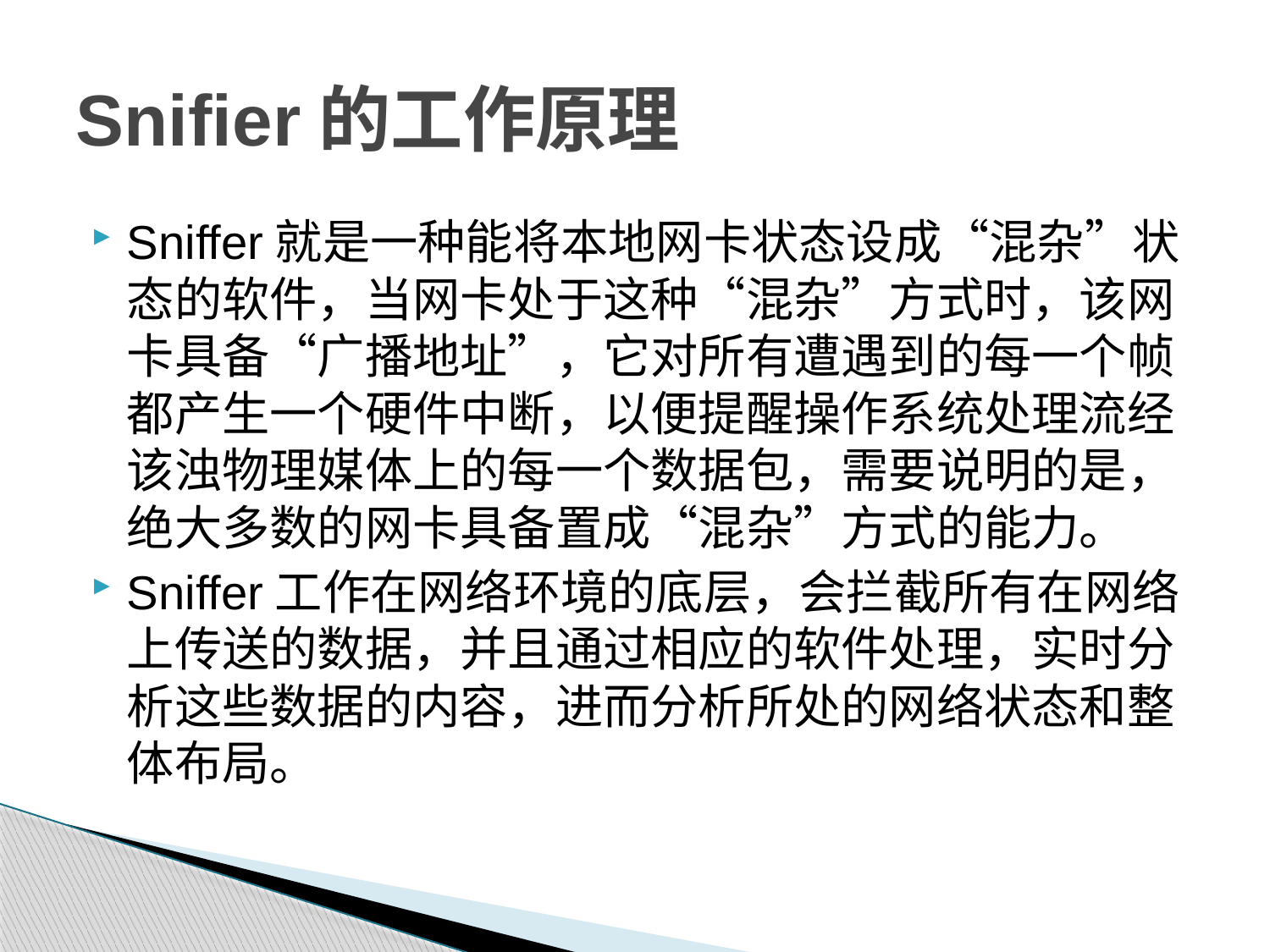

# Snifier的工作原理
Sniffer就是一种能将本地网卡状态设成“混杂”状态的软件，当网卡处于这种“混杂”方式时，该网卡具备“广播地址”，它对所有遭遇到的每一个帧都产生一个硬件中断，以便提醒操作系统处理流经该浊物理媒体上的每一个数据包，需要说明的是，绝大多数的网卡具备置成“混杂”方式的能力。
Sniffer工作在网络环境的底层，会拦截所有在网络上传送的数据，并且通过相应的软件处理，实时分析这些数据的内容，进而分析所处的网络状态和整体布局。